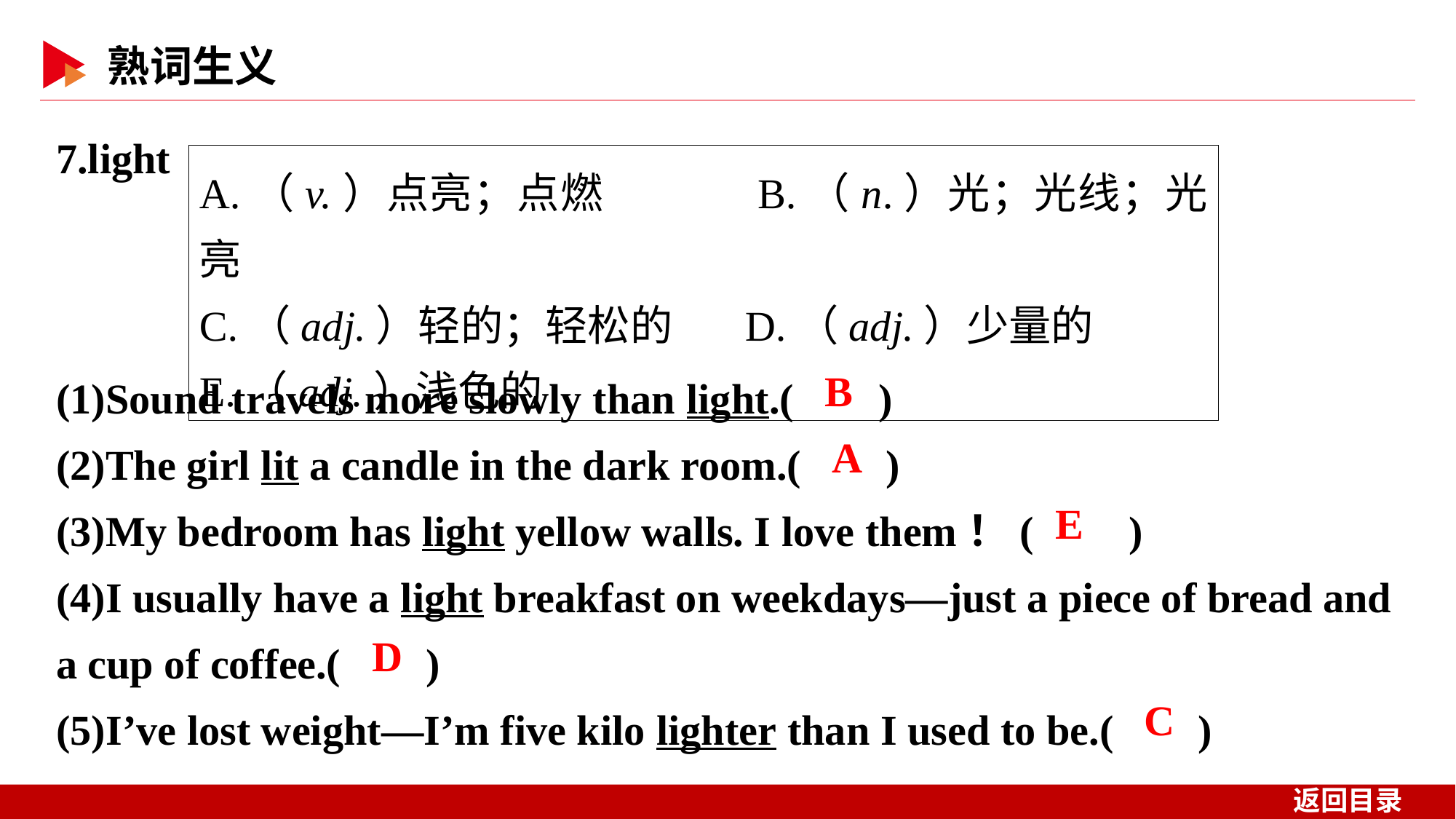

7.light
A.（v.）点亮；点燃		B.（n.）光；光线；光亮
C.（adj.）轻的；轻松的	D.（adj.）少量的
E.（adj.）浅色的
(1)Sound travels more slowly than light.(        )
(2)The girl lit a candle in the dark room.(        )
(3)My bedroom has light yellow walls. I love them！(         )
(4)I usually have a light breakfast on weekdays—just a piece of bread and a cup of coffee.(        )
(5)I’ve lost weight—I’m five kilo lighter than I used to be.(        )
   B
   A
E
   D
   C